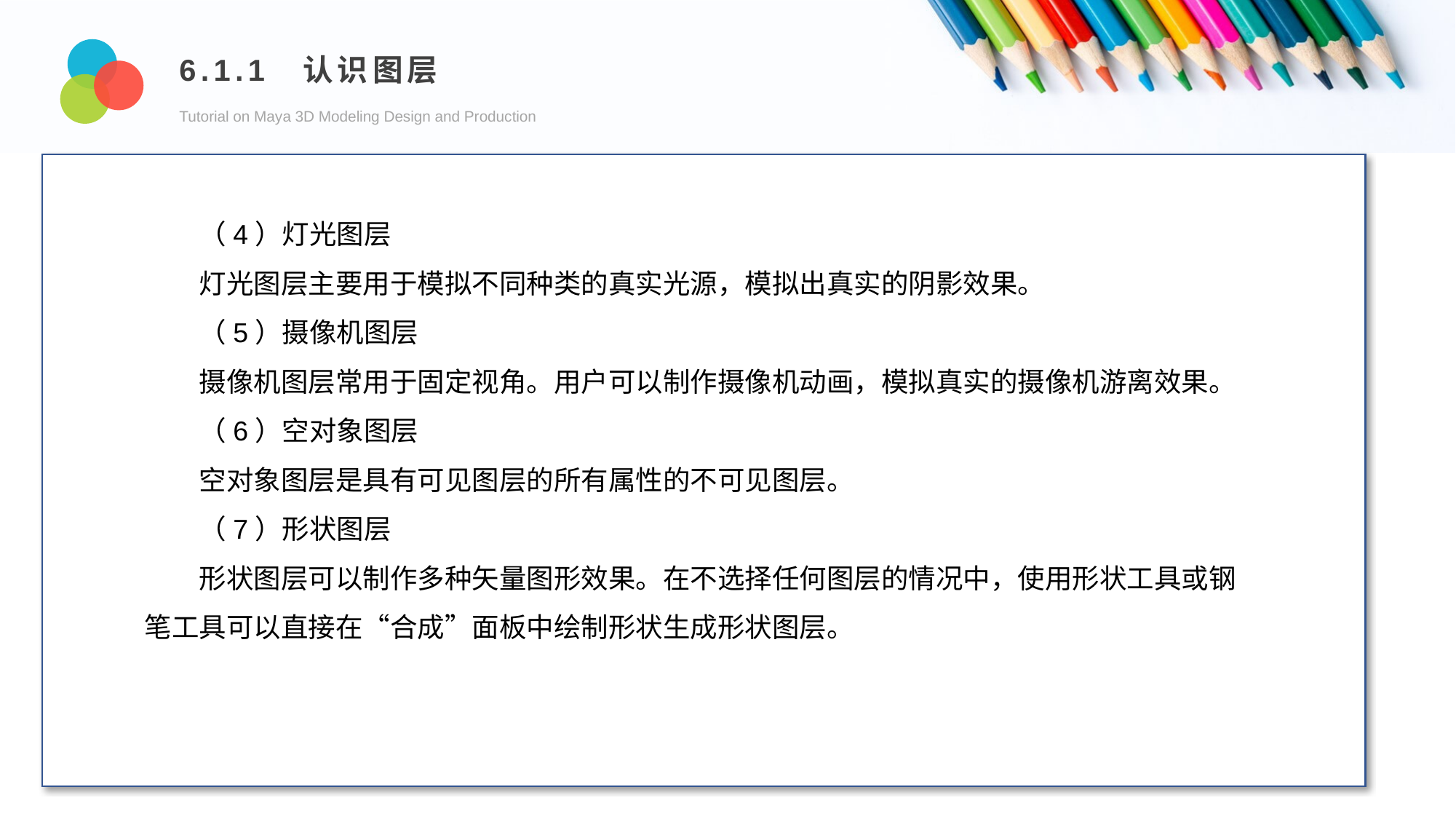

6.1.1  认识图层
Tutorial on Maya 3D Modeling Design and Production
Design and Production
（4）灯光图层
灯光图层主要用于模拟不同种类的真实光源，模拟出真实的阴影效果。
（5）摄像机图层
摄像机图层常用于固定视角。用户可以制作摄像机动画，模拟真实的摄像机游离效果。
（6）空对象图层
空对象图层是具有可见图层的所有属性的不可见图层。
（7）形状图层
形状图层可以制作多种矢量图形效果。在不选择任何图层的情况中，使用形状工具或钢笔工具可以直接在“合成”面板中绘制形状生成形状图层。